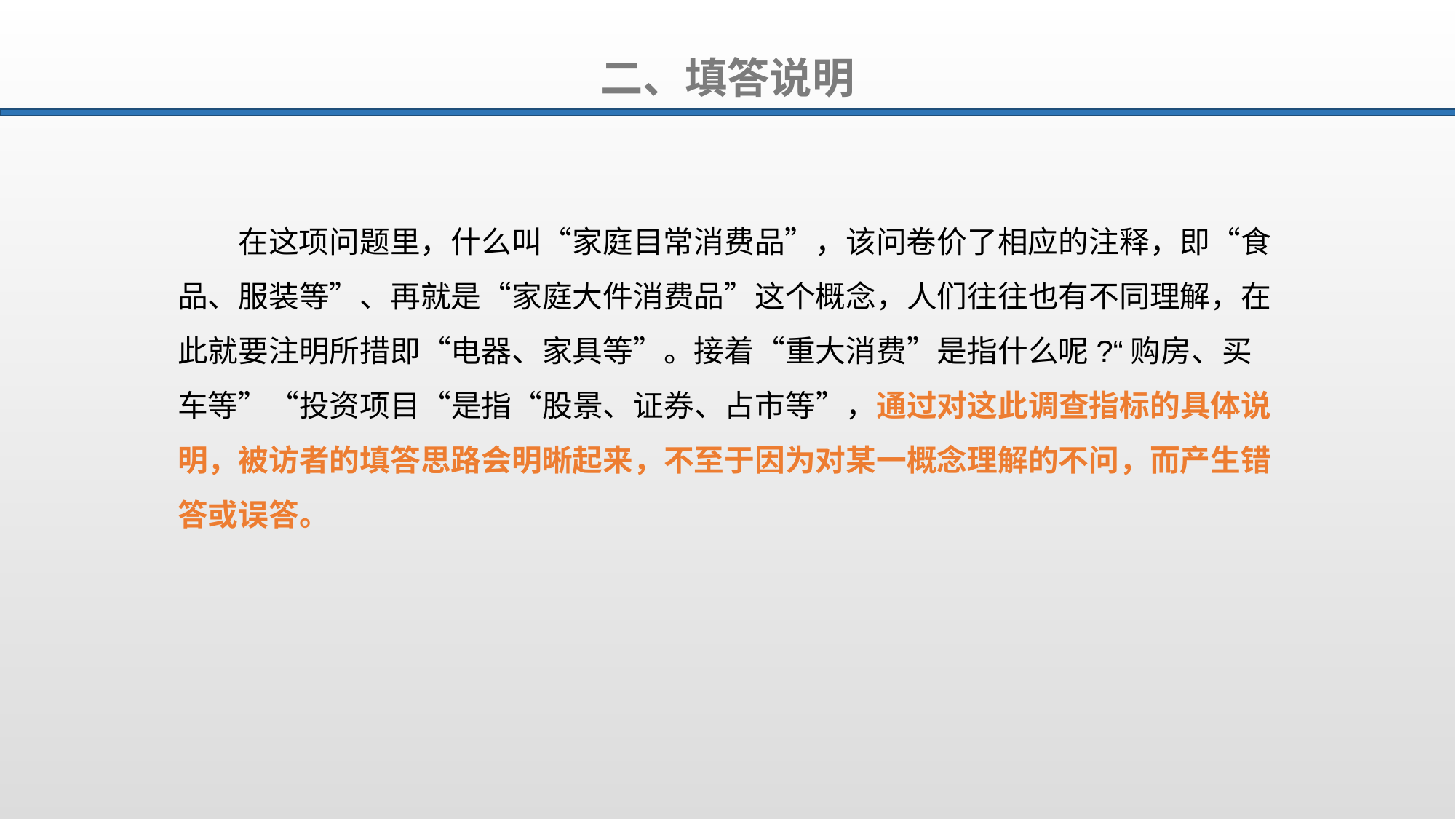

二、填答说明

在这项问题里，什么叫“家庭目常消费品”，该问卷价了相应的注释，即“食品、服装等”、再就是“家庭大件消费品”这个概念，人们往往也有不同理解，在此就要注明所措即“电器、家具等”。接着“重大消费”是指什么呢?“购房、买车等”“投资项目“是指“股景、证券、占市等”，通过对这此调查指标的具体说明，被访者的填答思路会明晰起来，不至于因为对某一概念理解的不问，而产生错答或误答。